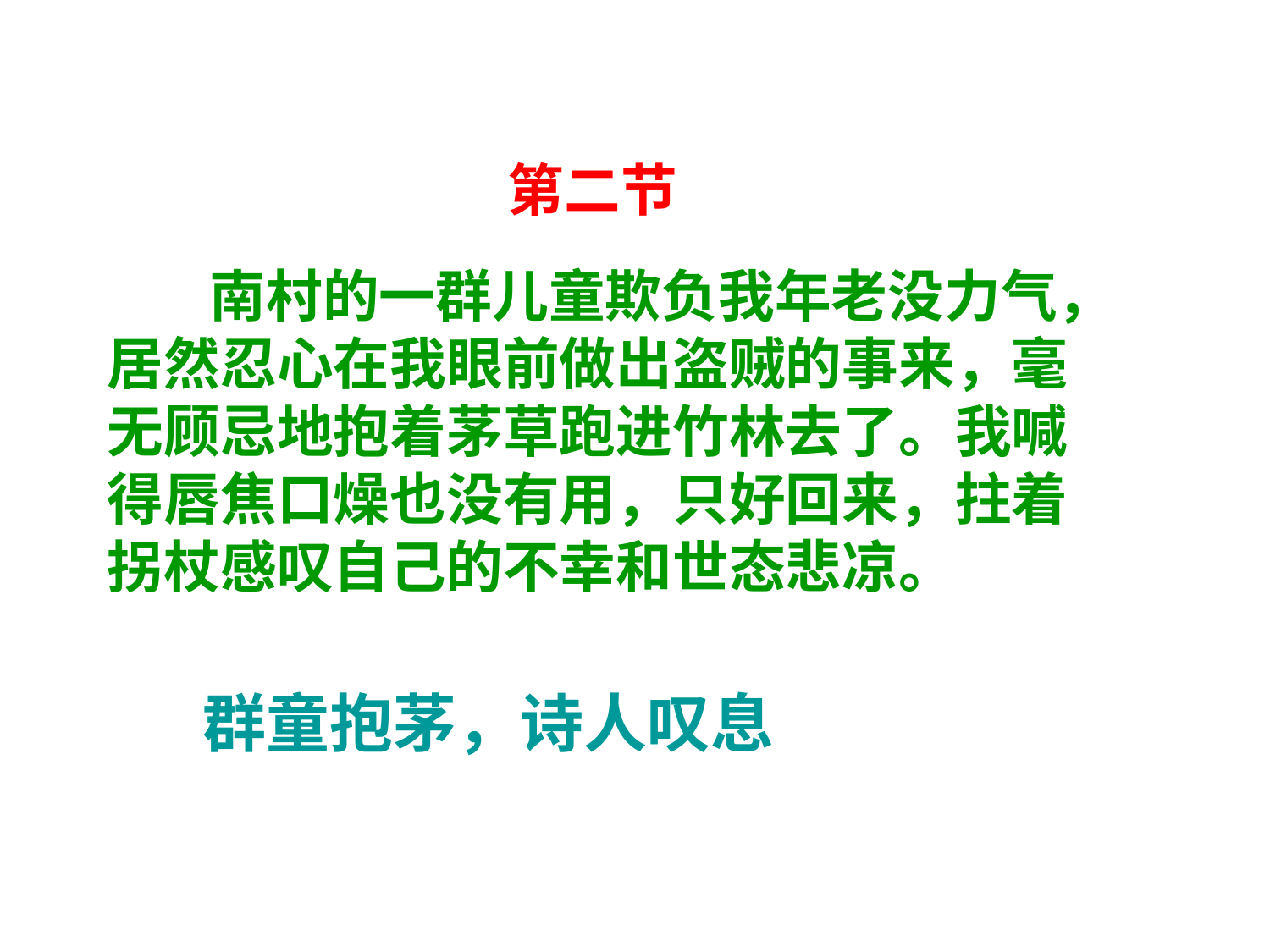

第二节

       南村的一群儿童欺负我年老没力气，居然忍心在我眼前做出盗贼的事来，毫无顾忌地抱着茅草跑进竹林去了。我喊得唇焦口燥也没有用，只好回来，拄着拐杖感叹自己的不幸和世态悲凉。

       群童抱茅，诗人叹息